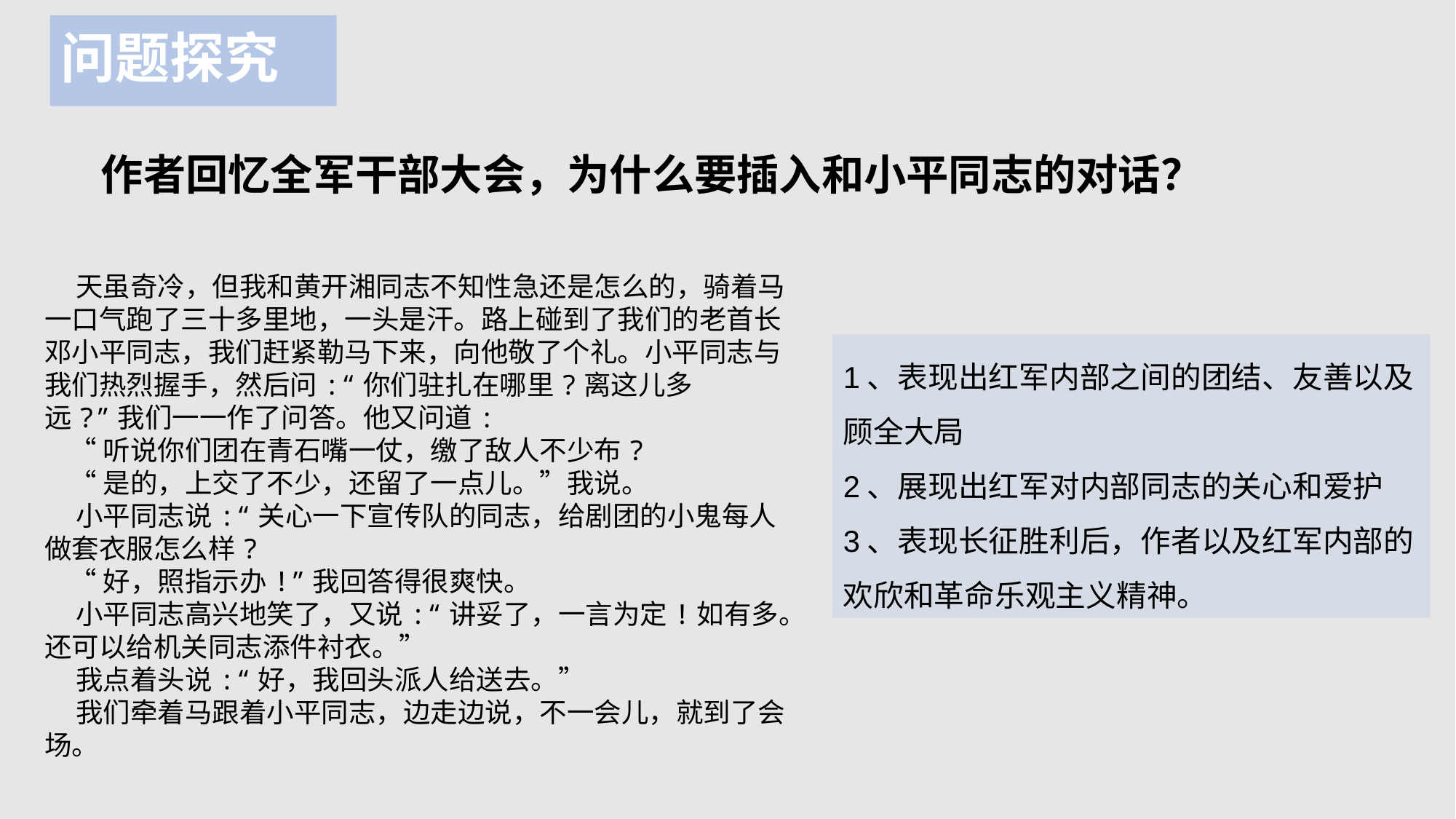

# 问题探究
作者回忆全军干部大会，为什么要插入和小平同志的对话？
    天虽奇冷，但我和黄开湘同志不知性急还是怎么的，骑着马一口气跑了三十多里地，一头是汗。路上碰到了我们的老首长邓小平同志，我们赶紧勒马下来，向他敬了个礼。小平同志与我们热烈握手，然后问:“你们驻扎在哪里?离这儿多远?”我们一一作了问答。他又问道:
    “听说你们团在青石嘴一仗，缴了敌人不少布?
    “是的，上交了不少，还留了一点儿。”我说。
    小平同志说:“关心一下宣传队的同志，给剧团的小鬼每人做套衣服怎么样?
    “好，照指示办!”我回答得很爽快。
    小平同志高兴地笑了，又说:“讲妥了，一言为定!如有多。
还可以给机关同志添件衬衣。”
    我点着头说:“好，我回头派人给送去。”
    我们牵着马跟着小平同志，边走边说，不一会儿，就到了会场。
1、表现出红军内部之间的团结、友善以及顾全大局
2、展现出红军对内部同志的关心和爱护
3、表现长征胜利后，作者以及红军内部的欢欣和革命乐观主义精神。